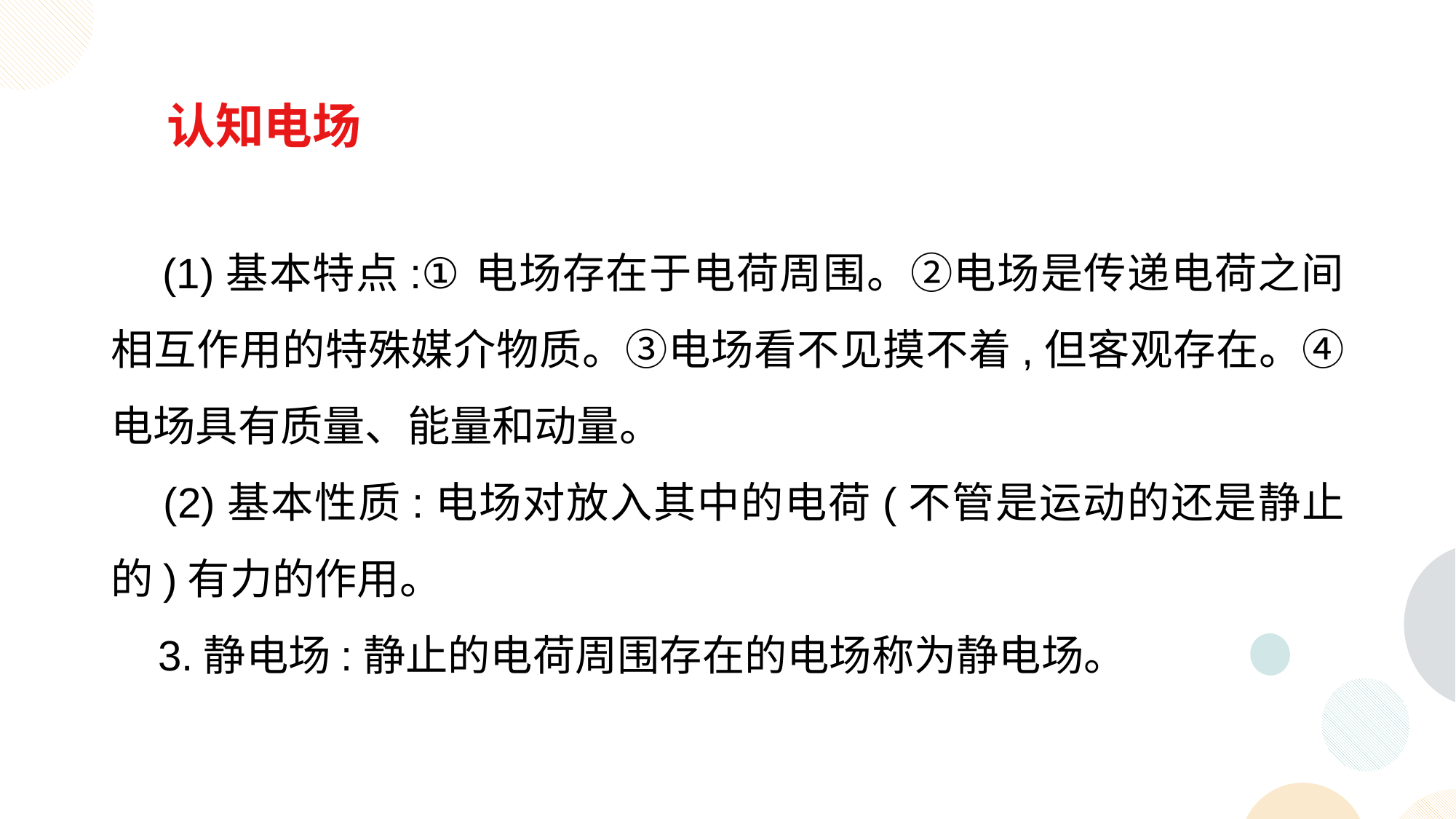

认知电场

    (1)基本特点:①电场存在于电荷周围。②电场是传递电荷之间相互作用的特殊媒介物质。③电场看不见摸不着,但客观存在。④电场具有质量、能量和动量。
    (2)基本性质:电场对放入其中的电荷(不管是运动的还是静止的)有力的作用。
    3.静电场:静止的电荷周围存在的电场称为静电场。